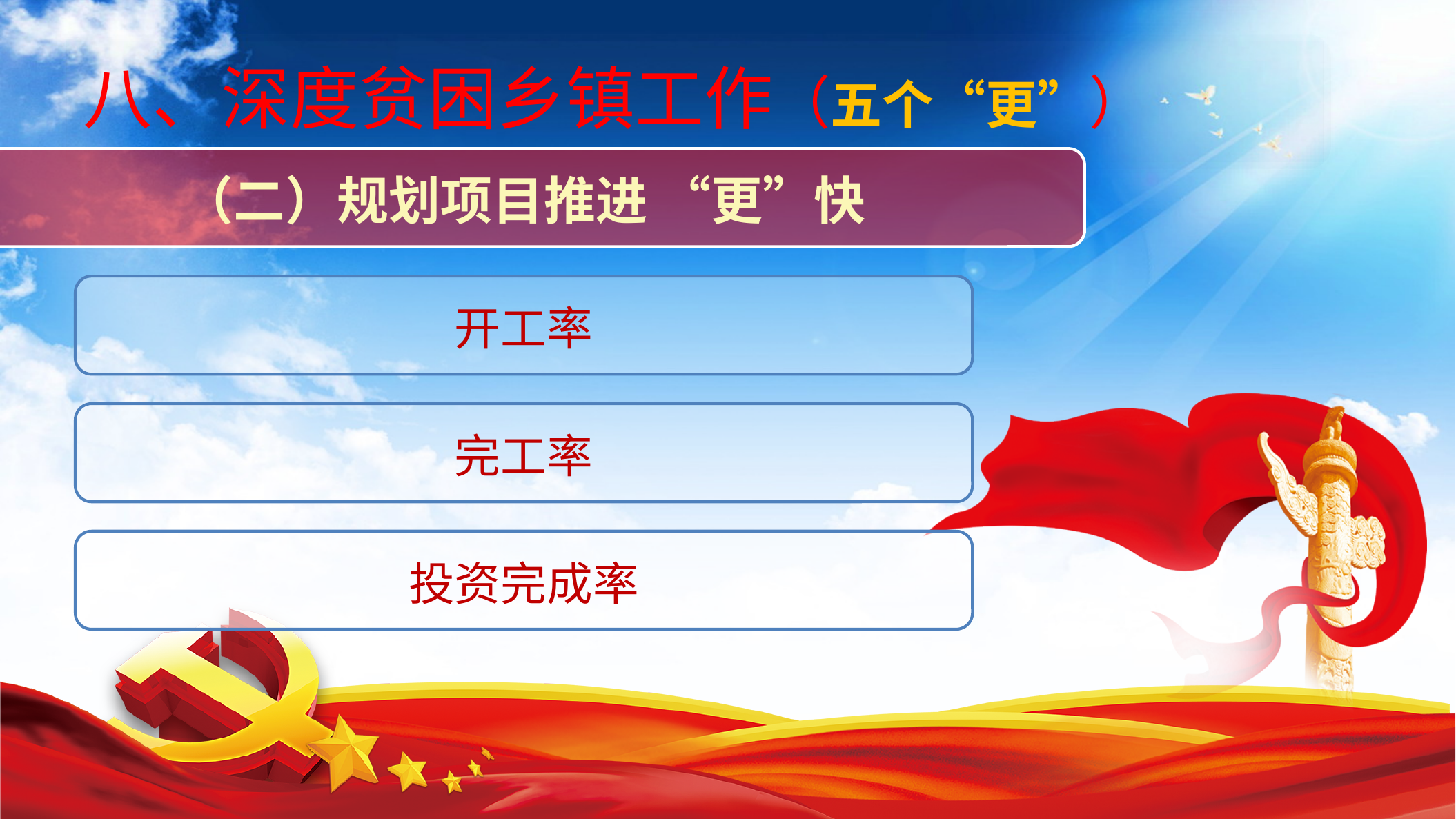

八、深度贫困乡镇工作（五个“更”）
开工率
（二）规划项目推进 “更”快
完工率
投资完成率